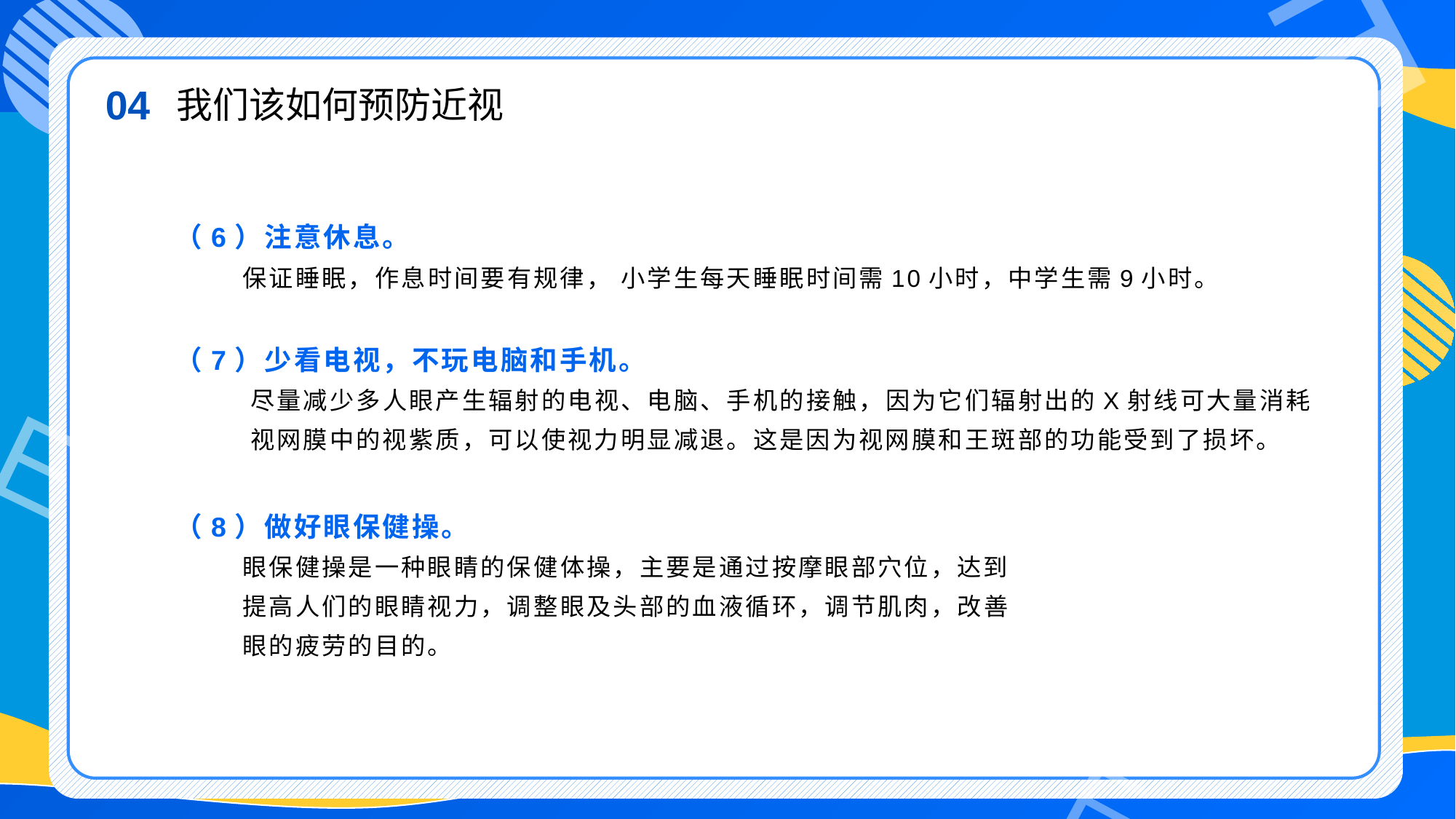

04
我们该如何预防近视
（6）注意休息。
        保证睡眠，作息时间要有规律， 小学生每天睡眠时间需10小时，中学生需9小时。

（7）少看电视，不玩电脑和手机。
         尽量减少多人眼产生辐射的电视、电脑、手机的接触，因为它们辐射出的X射线可大量消耗
         视网膜中的视紫质，可以使视力明显减退。这是因为视网膜和王斑部的功能受到了损坏。

（8）做好眼保健操。
        眼保健操是一种眼睛的保健体操，主要是通过按摩眼部穴位，达到
        提高人们的眼睛视力，调整眼及头部的血液循环，调节肌肉，改善
        眼的疲劳的目的。